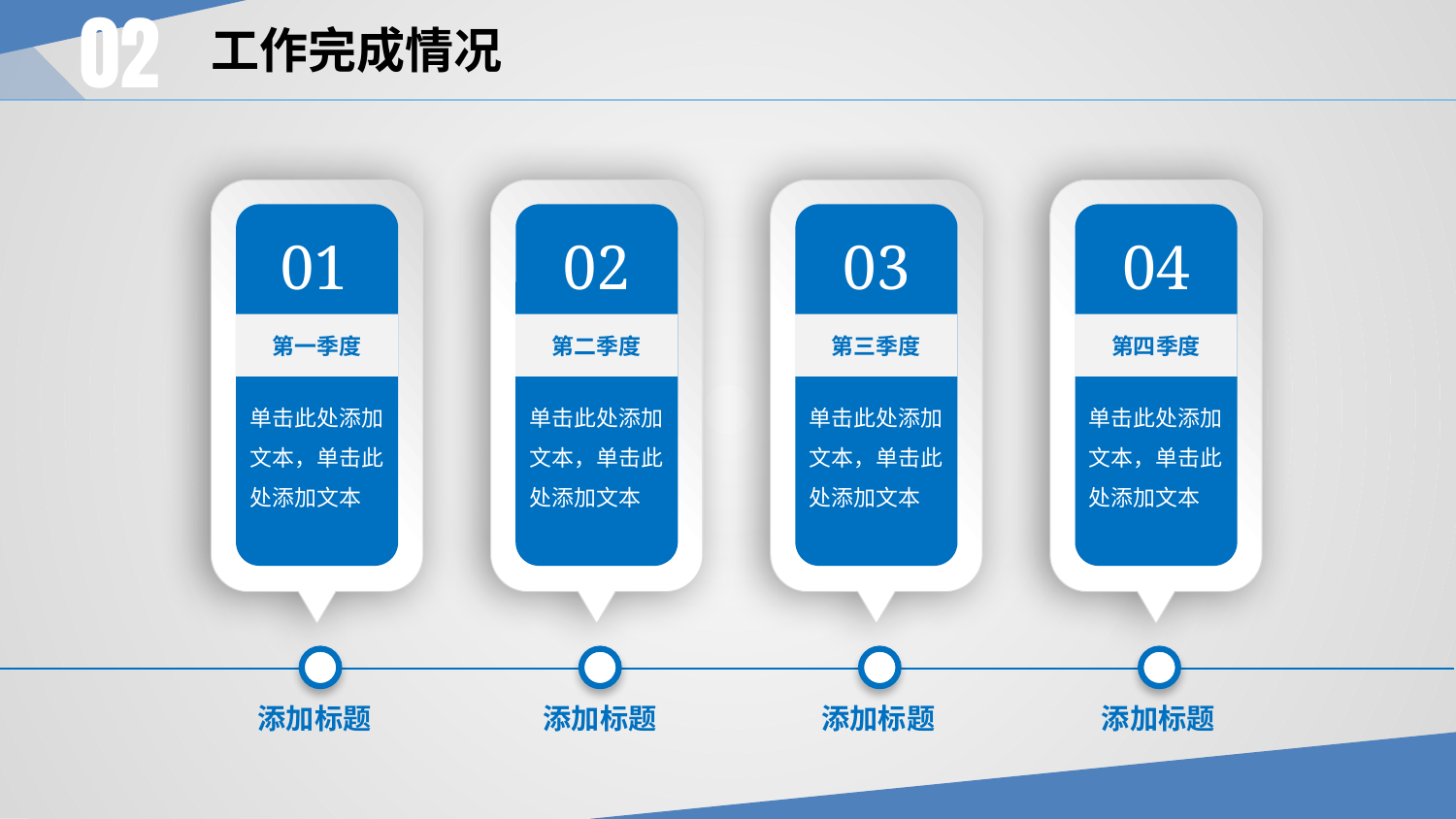

02
工作完成情况

01
第一季度
单击此处添加文本，单击此处添加文本

02
第二季度
单击此处添加文本，单击此处添加文本

03
第三季度
单击此处添加文本，单击此处添加文本

04
第四季度
单击此处添加文本，单击此处添加文本

添加标题
添加标题
添加标题
添加标题